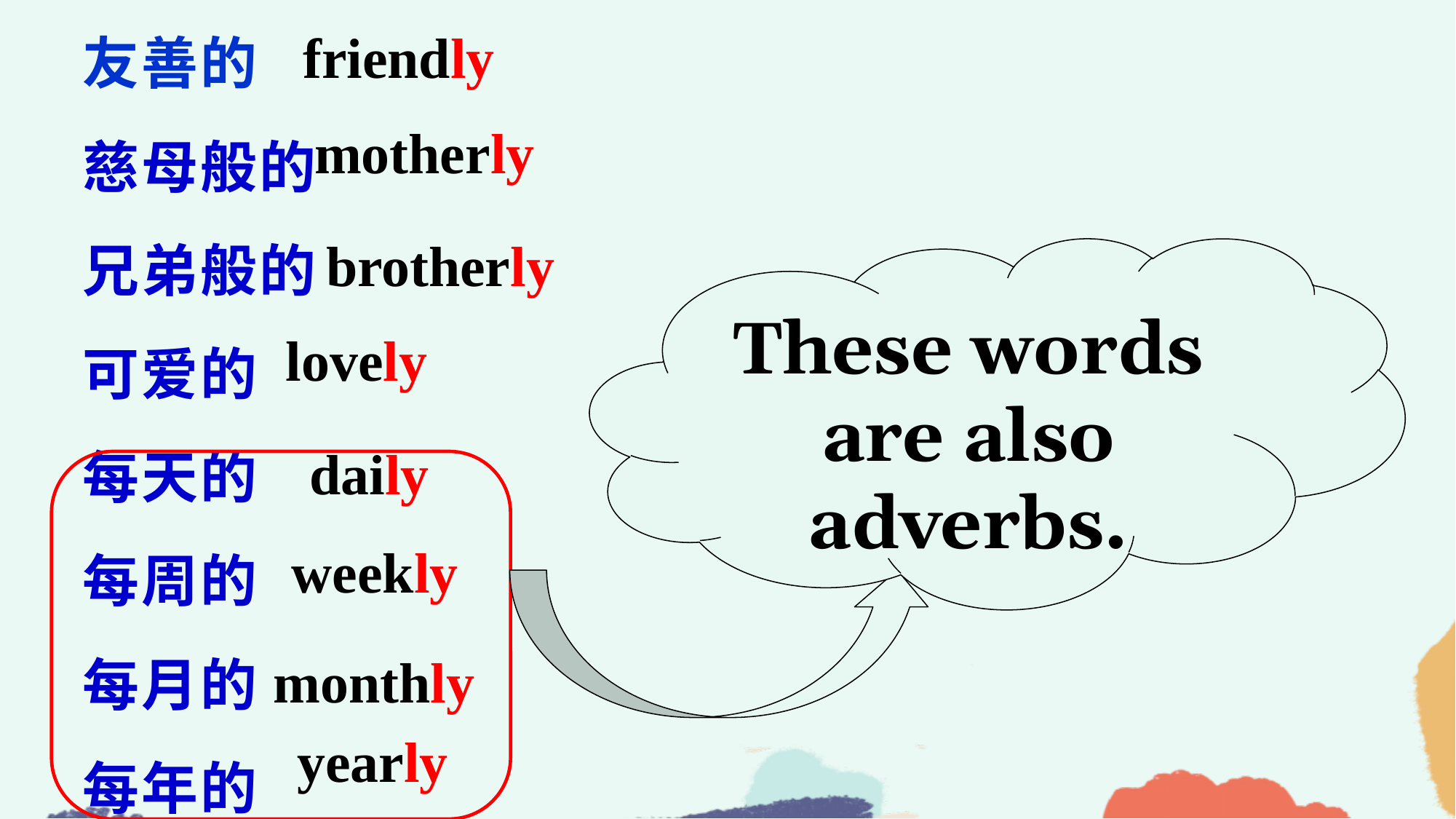

友善的
慈母般的
兄弟般的
可爱的
每天的
每周的
每月的
每年的
friendly
motherly
brotherly
These words are also adverbs.
lovely
daily

weekly

monthly
yearly